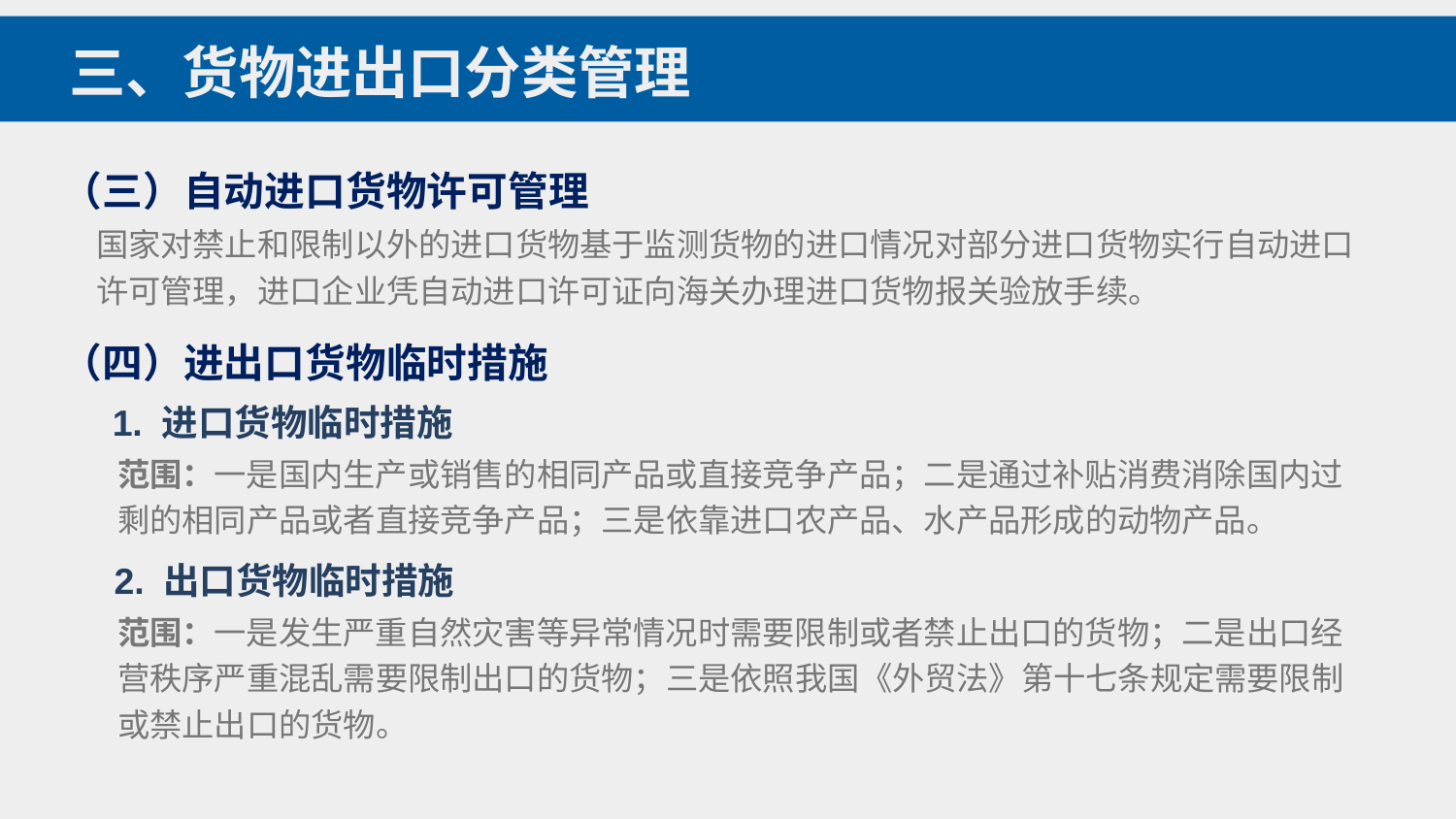

三、货物进出口分类管理
（三）自动进口货物许可管理
国家对禁止和限制以外的进口货物基于监测货物的进口情况对部分进口货物实行自动进口许可管理，进口企业凭自动进口许可证向海关办理进口货物报关验放手续。
（四）进出口货物临时措施
1. 进口货物临时措施
范围：一是国内生产或销售的相同产品或直接竞争产品；二是通过补贴消费消除国内过剩的相同产品或者直接竞争产品；三是依靠进口农产品、水产品形成的动物产品。
2. 出口货物临时措施
范围：一是发生严重自然灾害等异常情况时需要限制或者禁止出口的货物；二是出口经营秩序严重混乱需要限制出口的货物；三是依照我国《外贸法》第十七条规定需要限制或禁止出口的货物。